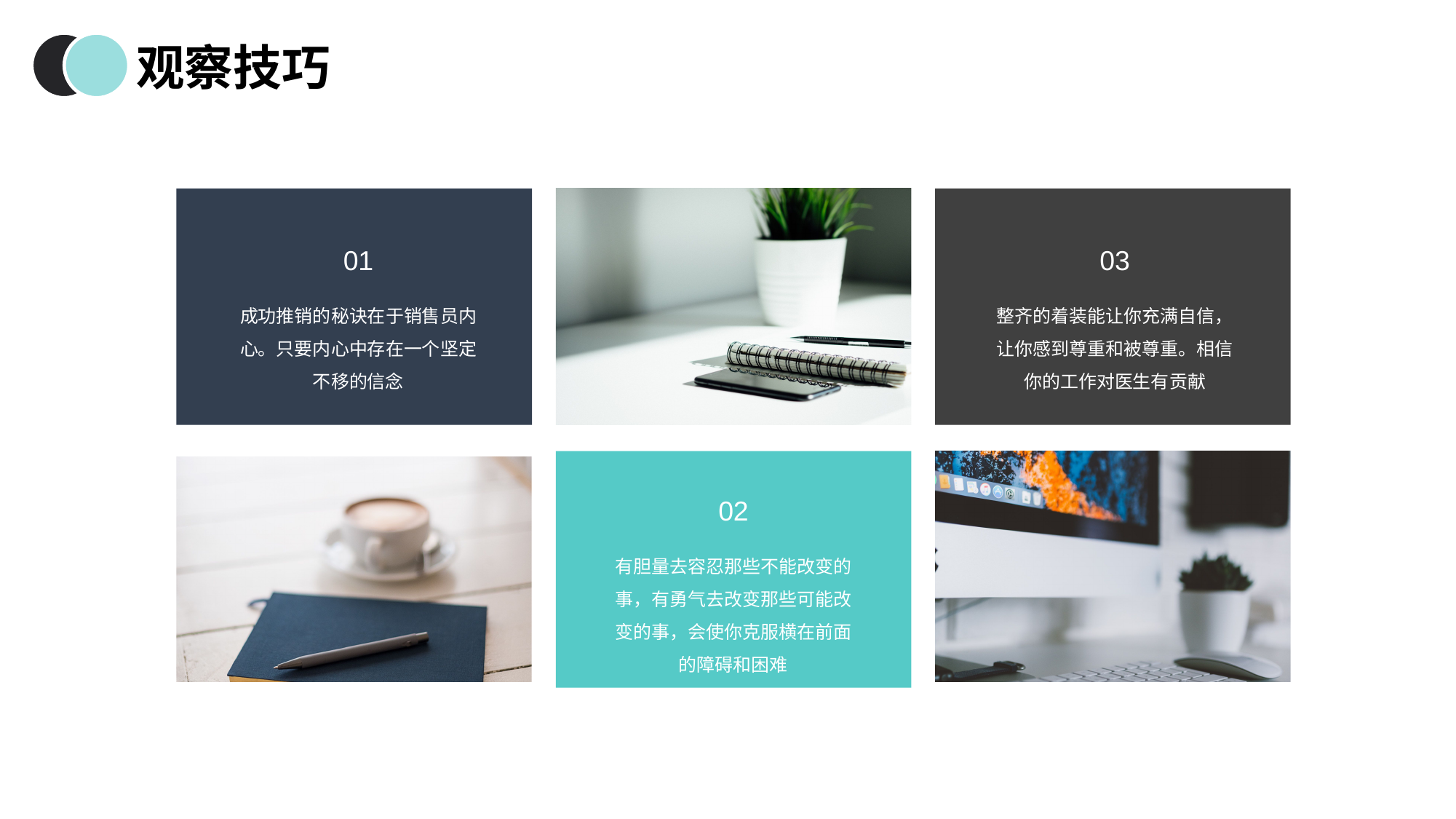

观察技巧

01
03
成功推销的秘诀在于销售员内心。只要内心中存在一个坚定不移的信念
整齐的着装能让你充满自信，让你感到尊重和被尊重。相信你的工作对医生有贡献

02
有胆量去容忍那些不能改变的事，有勇气去改变那些可能改变的事，会使你克服横在前面的障碍和困难